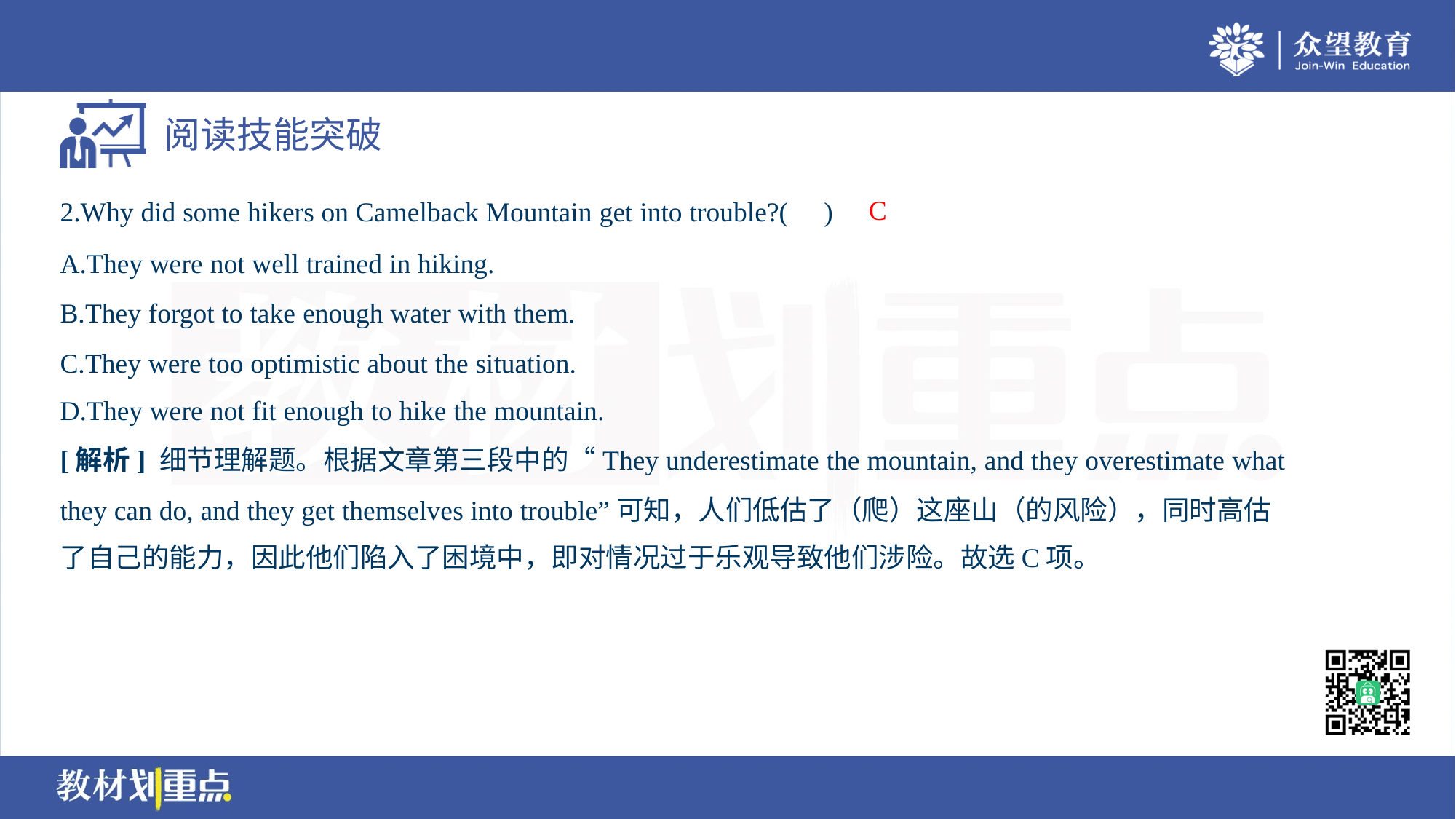

C
2.Why did some hikers on Camelback Mountain get into trouble?(     )
A.They were not well trained in hiking.
B.They forgot to take enough water with them.
C.They were too optimistic about the situation.
D.They were not fit enough to hike the mountain.
[解析] 细节理解题。根据文章第三段中的“They underestimate the mountain, and they overestimate what
they can do, and they get themselves into trouble”可知，人们低估了（爬）这座山（的风险），同时高估
了自己的能力，因此他们陷入了困境中，即对情况过于乐观导致他们涉险。故选C项。